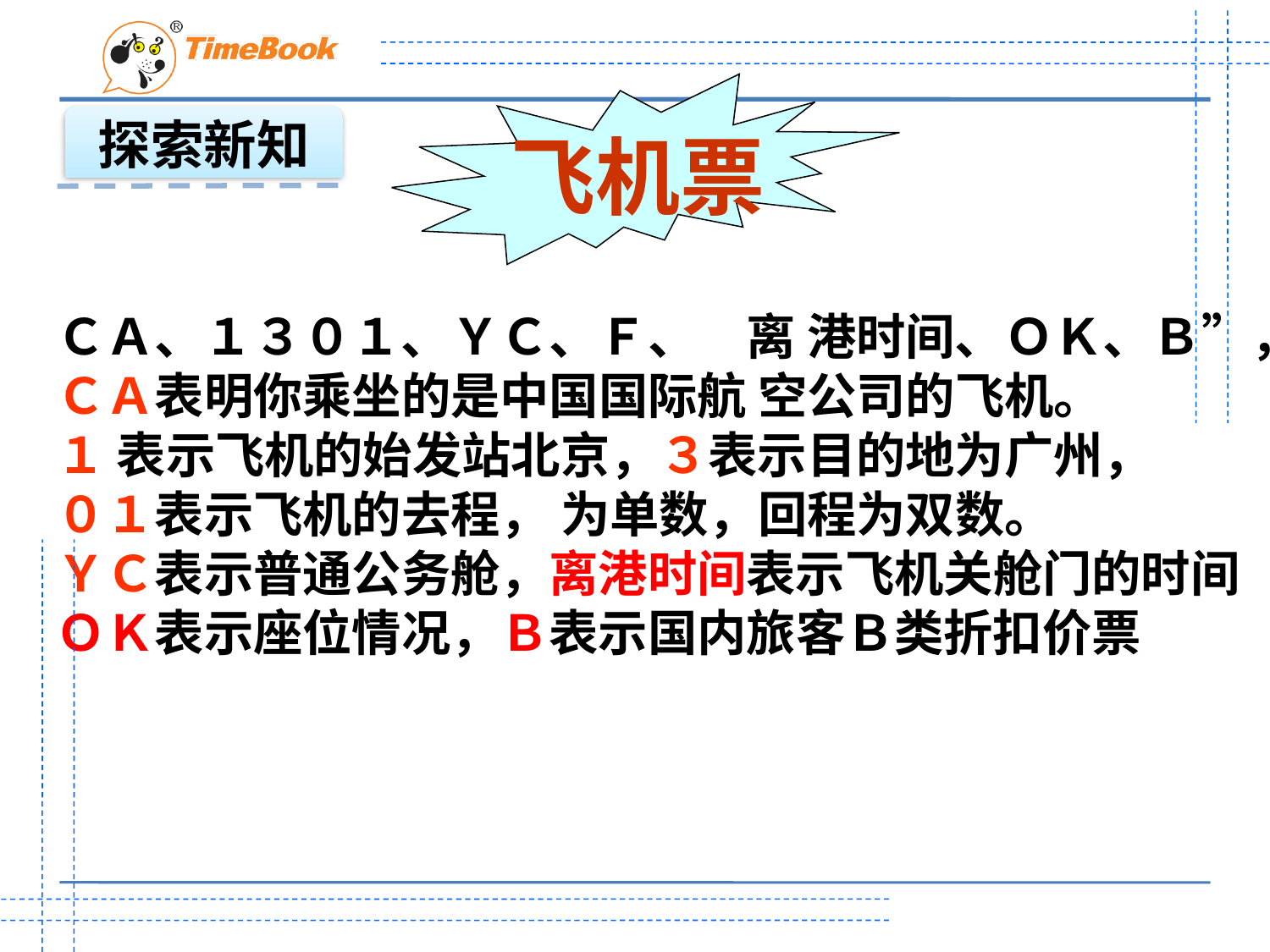

探索新知
                   飞机票
ＣＡ、１３０１、ＹＣ、Ｆ、　离 港时间、ＯＫ、Ｂ”，
ＣＡ表明你乘坐的是中国国际航 空公司的飞机。
１ 表示飞机的始发站北京，３表示目的地为广州，
０１表示飞机的去程， 为单数，回程为双数。
ＹＣ表示普通公务舱，离港时间表示飞机关舱门的时间
ＯＫ表示座位情况，Ｂ表示国内旅客Ｂ类折扣价票